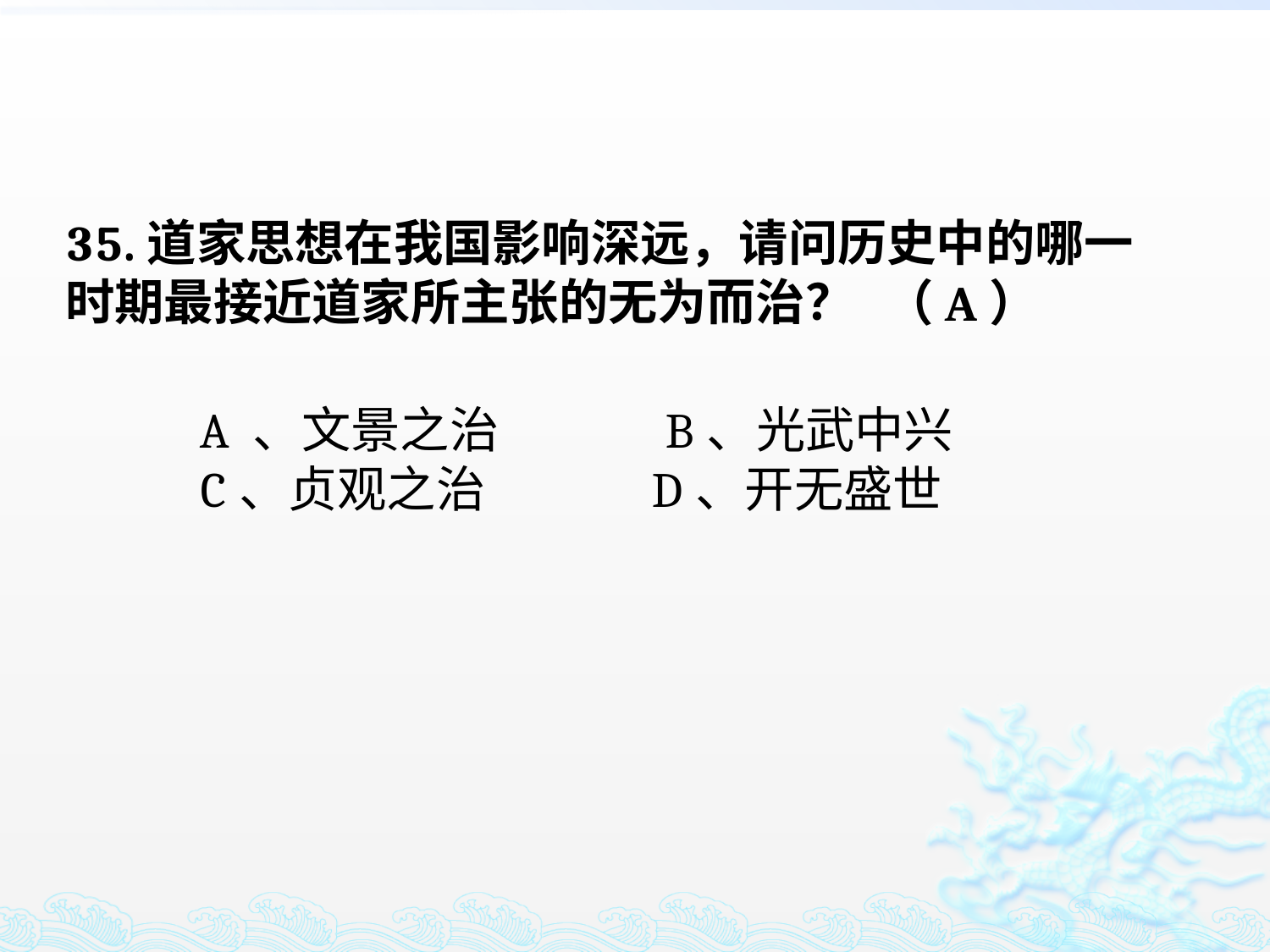

35.道家思想在我国影响深远，请问历史中的哪一时期最接近道家所主张的无为而治？
（A）
A 、文景之治              B、光武中兴
C、贞观之治              D、开无盛世